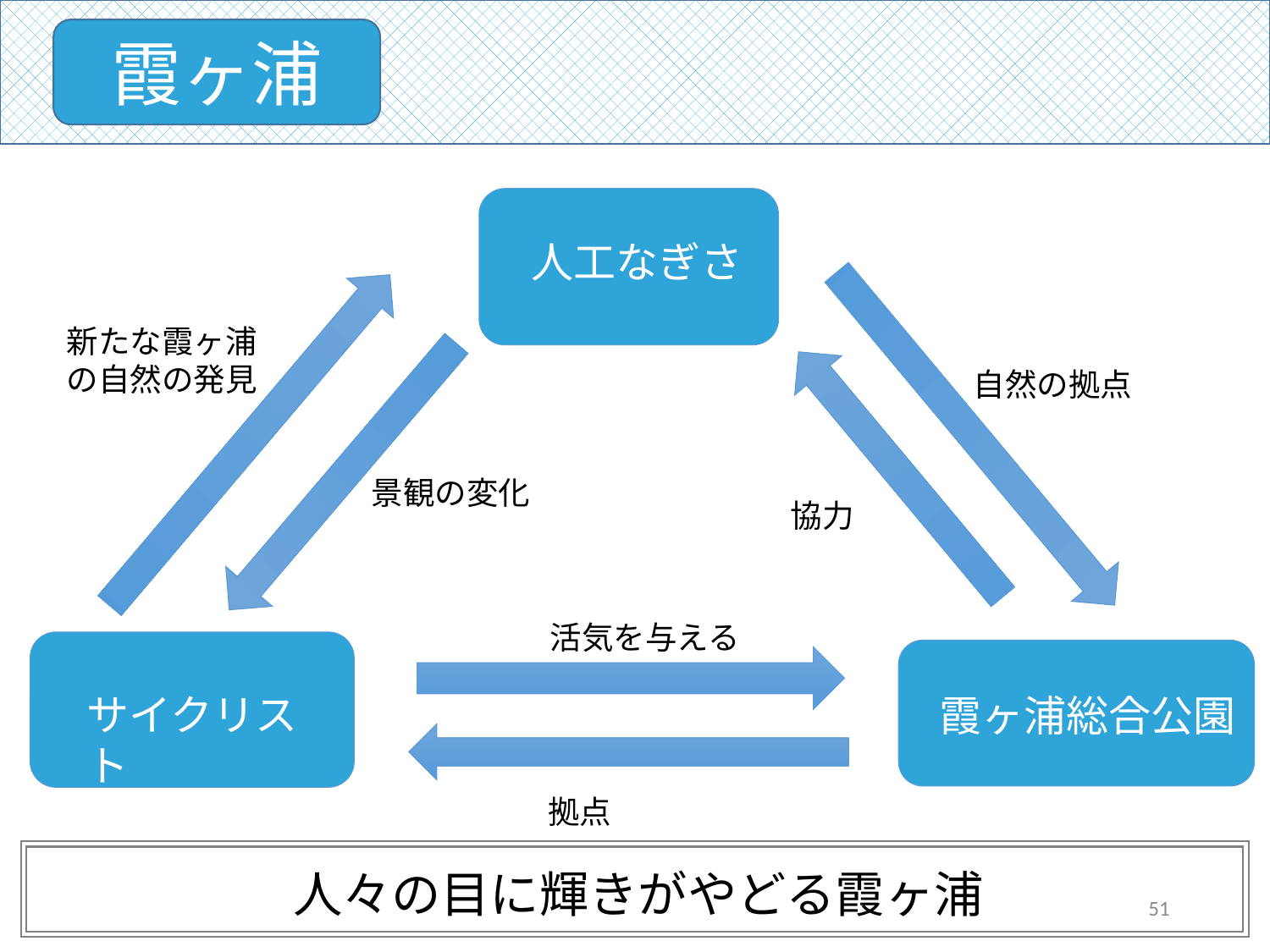

霞ヶ浦

人工なぎさ

新たな霞ヶ浦の自然の発見
自然の拠点
景観の変化
協力
活気を与える

サイクリスト
霞ヶ浦総合公園

拠点

人々の目に輝きがやどる霞ヶ浦
51